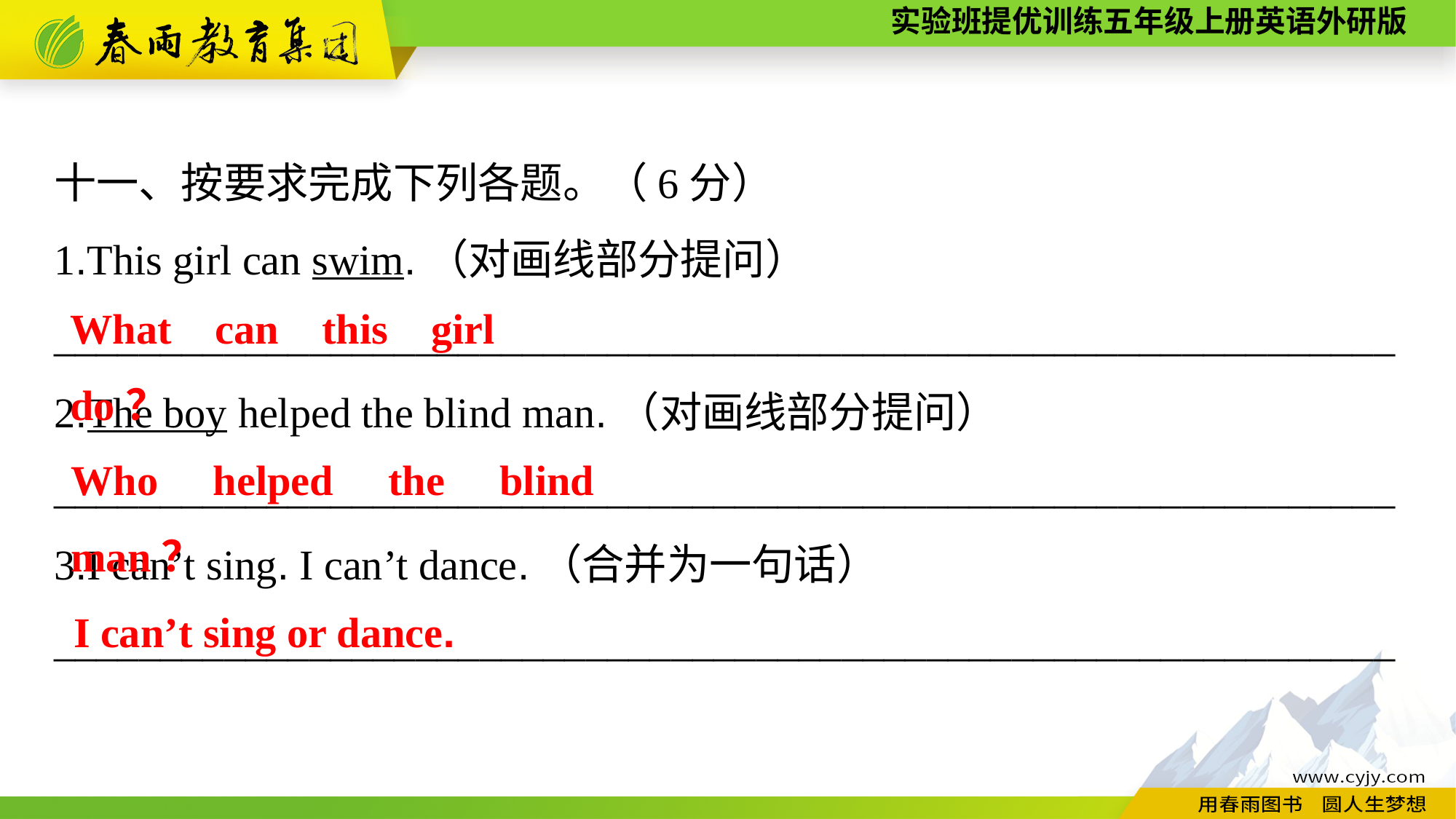

十一、按要求完成下列各题。（6分）
1.This girl can swim.（对画线部分提问）
_______________________________________________________________
2.The boy helped the blind man.（对画线部分提问）
_______________________________________________________________
3.I can’t sing. I can’t dance.（合并为一句话）
_______________________________________________________________
What can this girl do？
Who helped the blind man？
I can’t sing or dance.